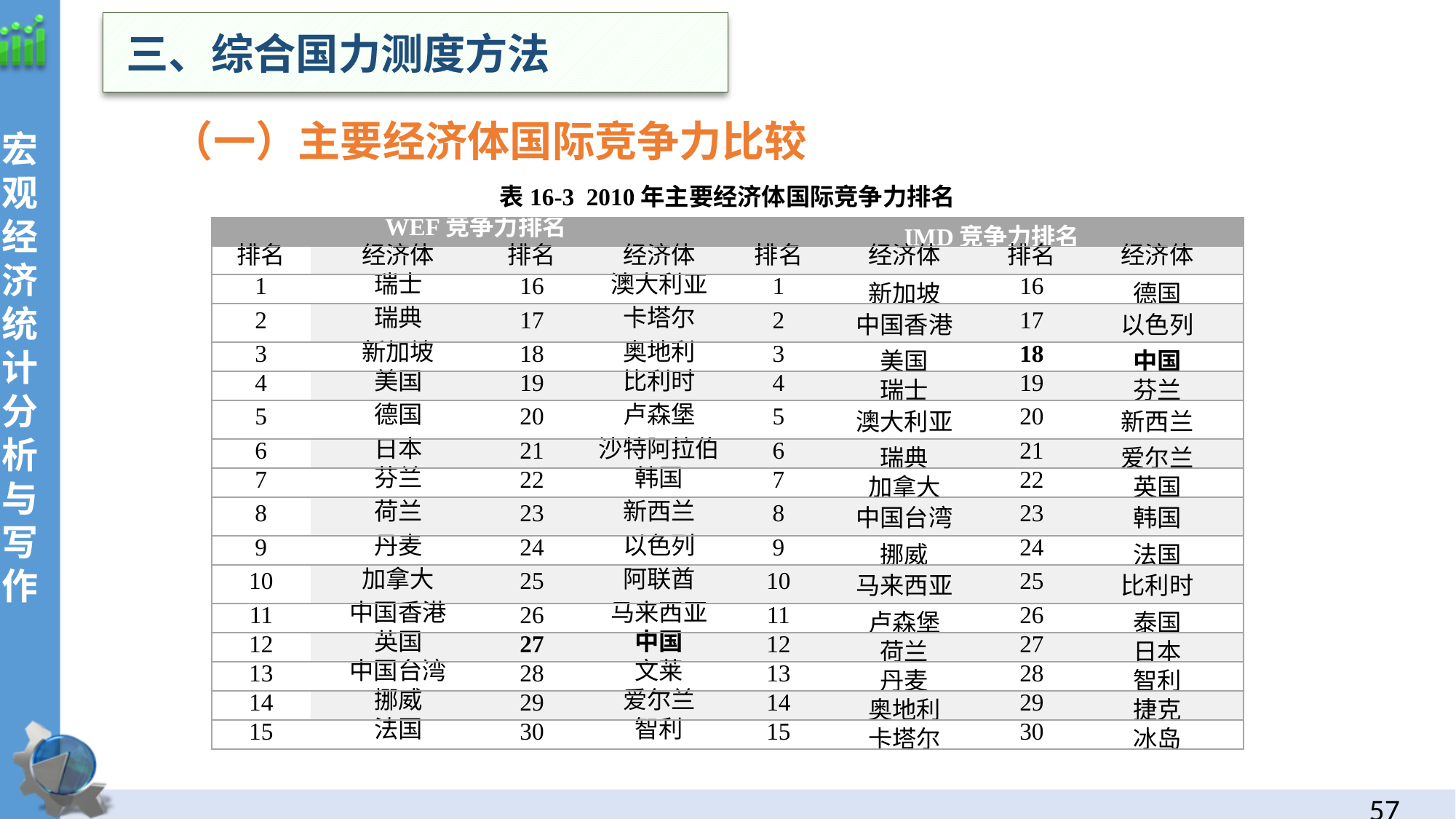

三、综合国力测度方法
宏观经济统计分析与写作
（一）主要经济体国际竞争力比较
表16-3  2010年主要经济体国际竞争力排名

| WEF竞争力排名 |  |  |  | IMD竞争力排名 |  |  |  |
| --- | --- | --- | --- | --- | --- | --- | --- |
| 排名 | 经济体 | 排名 | 经济体 | 排名 | 经济体 | 排名 | 经济体 |
| 1 | 瑞士 | 16 | 澳大利亚 | 1 | 新加坡 | 16 | 德国 |
| 2 | 瑞典 | 17 | 卡塔尔 | 2 | 中国香港 | 17 | 以色列 |
| 3 | 新加坡 | 18 | 奥地利 | 3 | 美国 | 18 | 中国 |
| 4 | 美国 | 19 | 比利时 | 4 | 瑞士 | 19 | 芬兰 |
| 5 | 德国 | 20 | 卢森堡 | 5 | 澳大利亚 | 20 | 新西兰 |
| 6 | 日本 | 21 | 沙特阿拉伯 | 6 | 瑞典 | 21 | 爱尔兰 |
| 7 | 芬兰 | 22 | 韩国 | 7 | 加拿大 | 22 | 英国 |
| 8 | 荷兰 | 23 | 新西兰 | 8 | 中国台湾 | 23 | 韩国 |
| 9 | 丹麦 | 24 | 以色列 | 9 | 挪威 | 24 | 法国 |
| 10 | 加拿大 | 25 | 阿联酋 | 10 | 马来西亚 | 25 | 比利时 |
| 11 | 中国香港 | 26 | 马来西亚 | 11 | 卢森堡 | 26 | 泰国 |
| 12 | 英国 | 27 | 中国 | 12 | 荷兰 | 27 | 日本 |
| 13 | 中国台湾 | 28 | 文莱 | 13 | 丹麦 | 28 | 智利 |
| 14 | 挪威 | 29 | 爱尔兰 | 14 | 奥地利 | 29 | 捷克 |
| 15 | 法国 | 30 | 智利 | 15 | 卡塔尔 | 30 | 冰岛 |

57